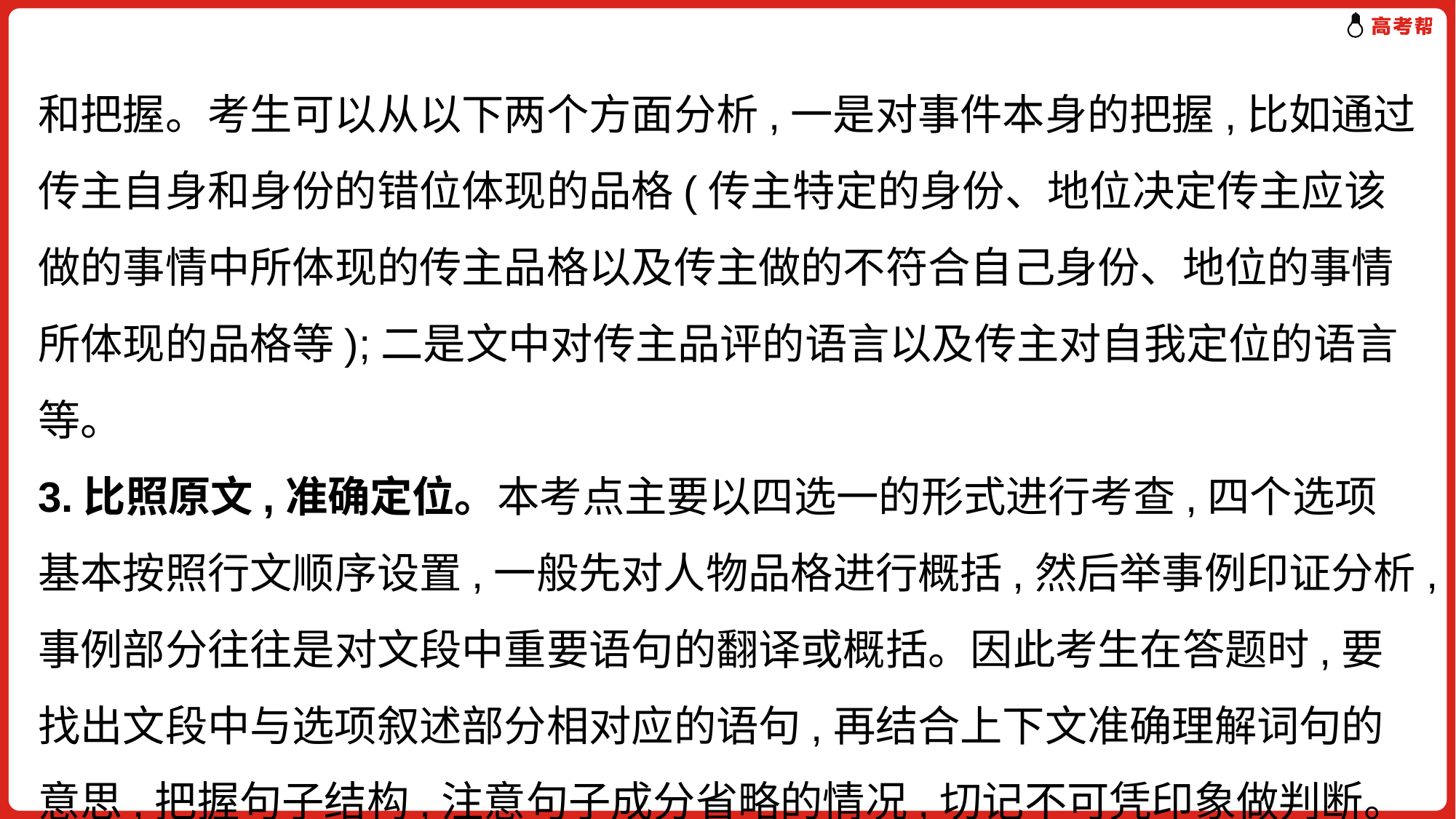

和把握。考生可以从以下两个方面分析,一是对事件本身的把握,比如通过传主自身和身份的错位体现的品格(传主特定的身份、地位决定传主应该做的事情中所体现的传主品格以及传主做的不符合自己身份、地位的事情所体现的品格等);二是文中对传主品评的语言以及传主对自我定位的语言等。
3.比照原文,准确定位。本考点主要以四选一的形式进行考查,四个选项基本按照行文顺序设置,一般先对人物品格进行概括,然后举事例印证分析,事例部分往往是对文段中重要语句的翻译或概括。因此考生在答题时,要找出文段中与选项叙述部分相对应的语句,再结合上下文准确理解词句的意思,把握句子结构,注意句子成分省略的情况,切记不可凭印象做判断。